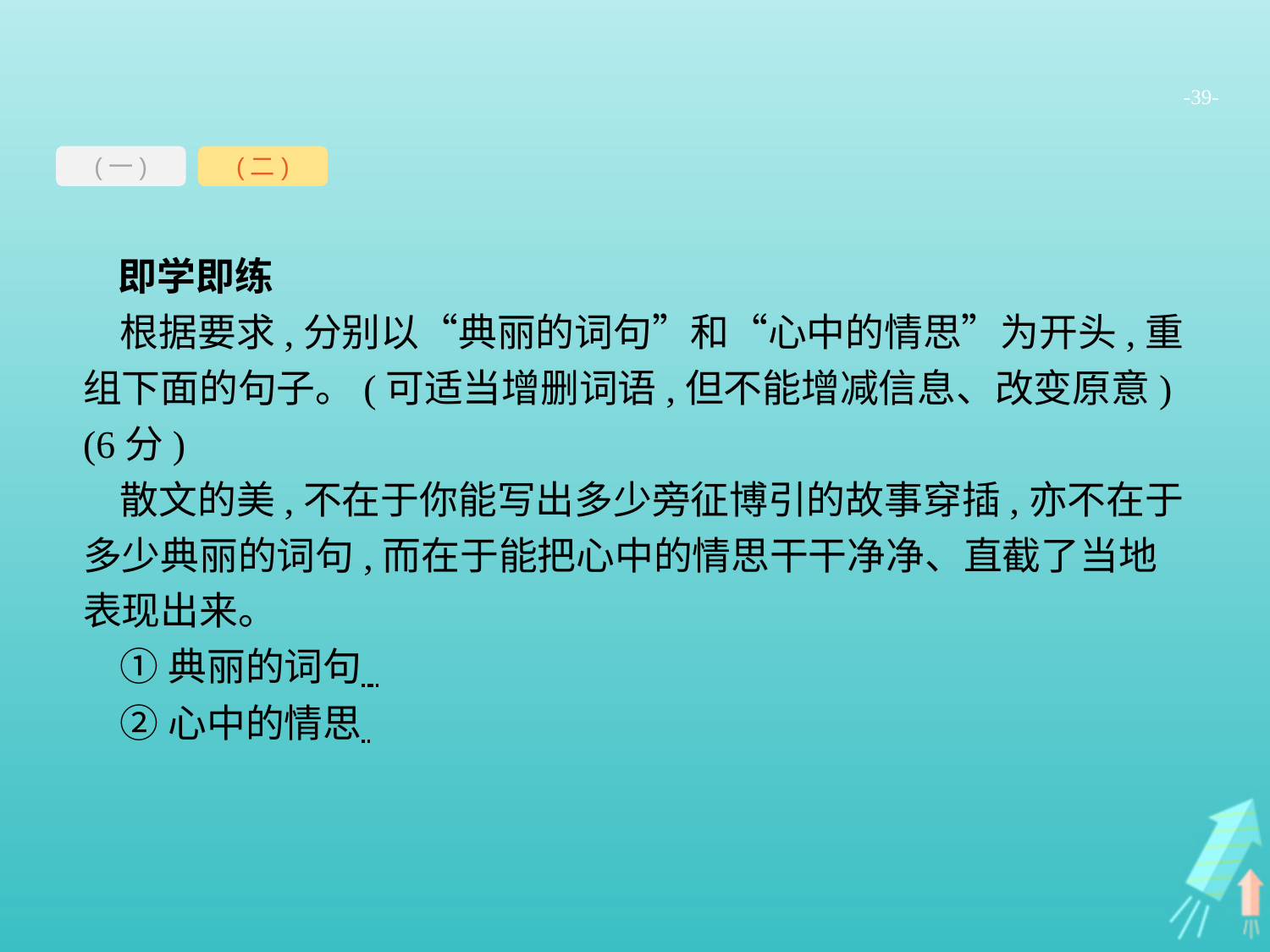

-39-
(一)
(二)
即学即练
根据要求,分别以“典丽的词句”和“心中的情思”为开头,重组下面的句子。(可适当增删词语,但不能增减信息、改变原意)(6分)
散文的美,不在于你能写出多少旁征博引的故事穿插,亦不在于多少典丽的词句,而在于能把心中的情思干干净净、直截了当地表现出来。
①典丽的词句
②心中的情思